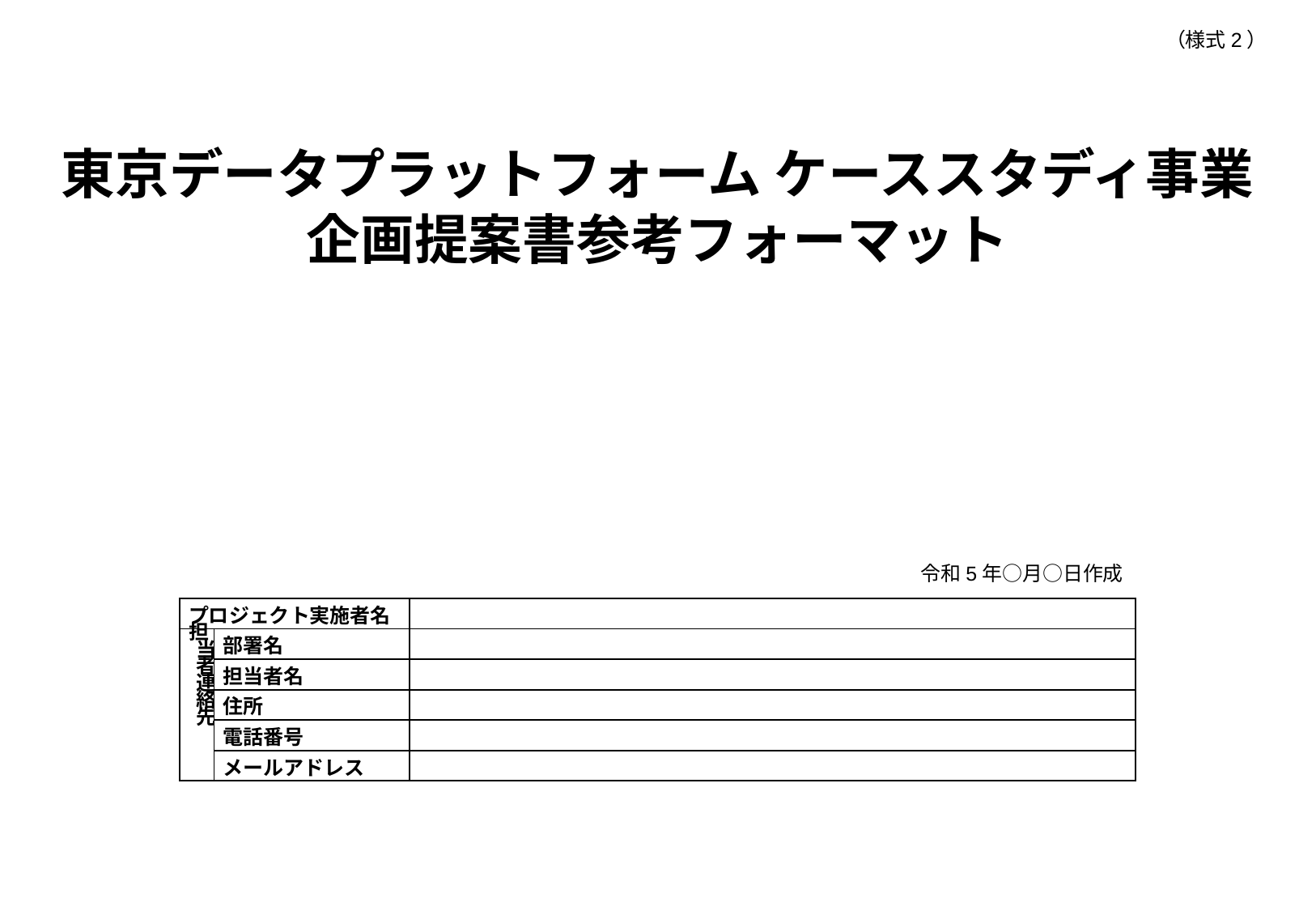

（様式2）
東京データプラットフォーム ケーススタディ事業
企画提案書参考フォーマット
令和5年○月○日作成
| プロジェクト実施者名 |  |  |
| --- | --- | --- |
| 担当者連絡先 | 部署名 |  |
|  | 担当者名 |  |
|  | 住所 |  |
|  | 電話番号 |  |
|  | メールアドレス |  |